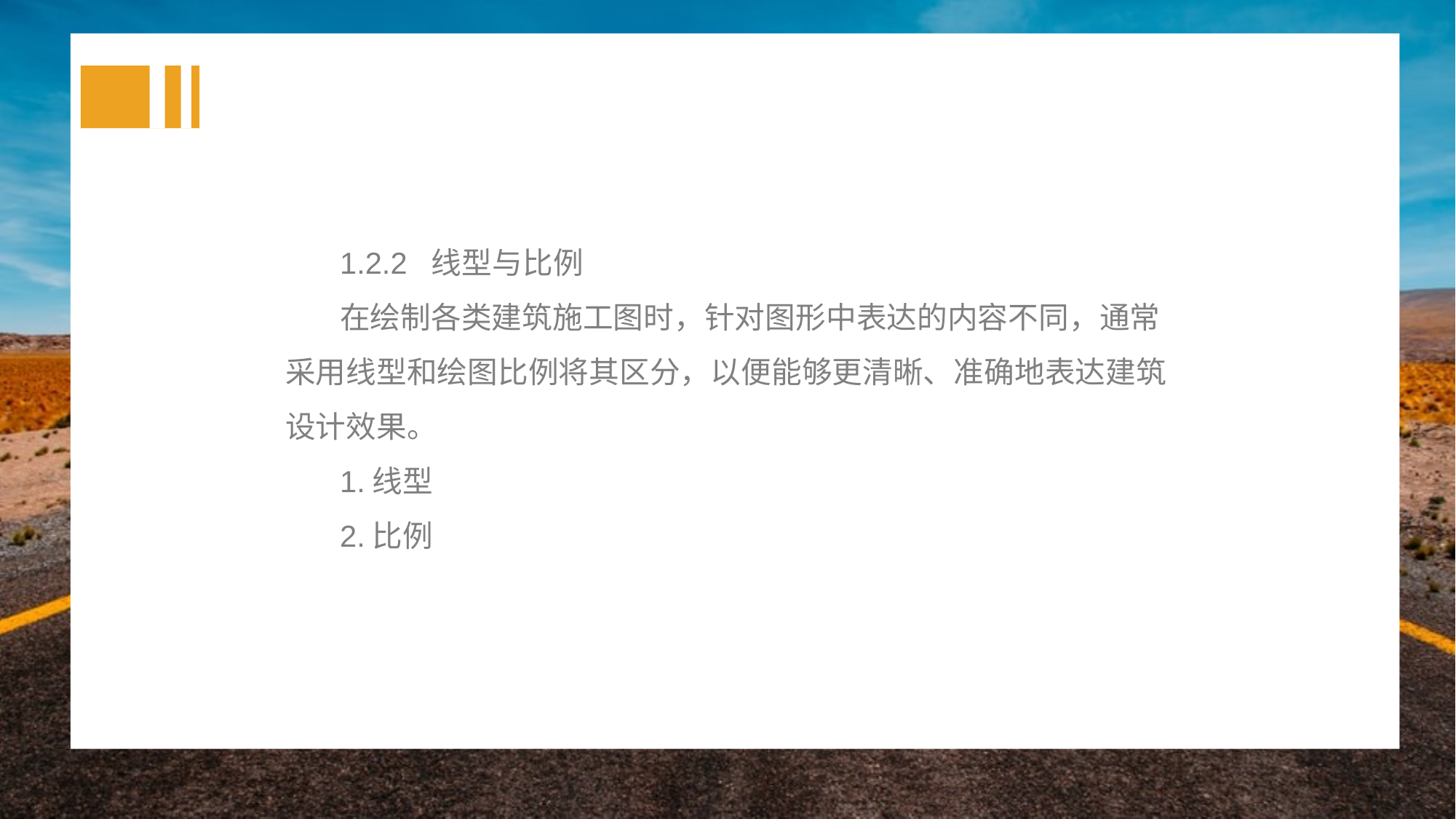

1.2.2  线型与比例
在绘制各类建筑施工图时，针对图形中表达的内容不同，通常采用线型和绘图比例将其区分，以便能够更清晰、准确地表达建筑设计效果。
1.线型
2.比例